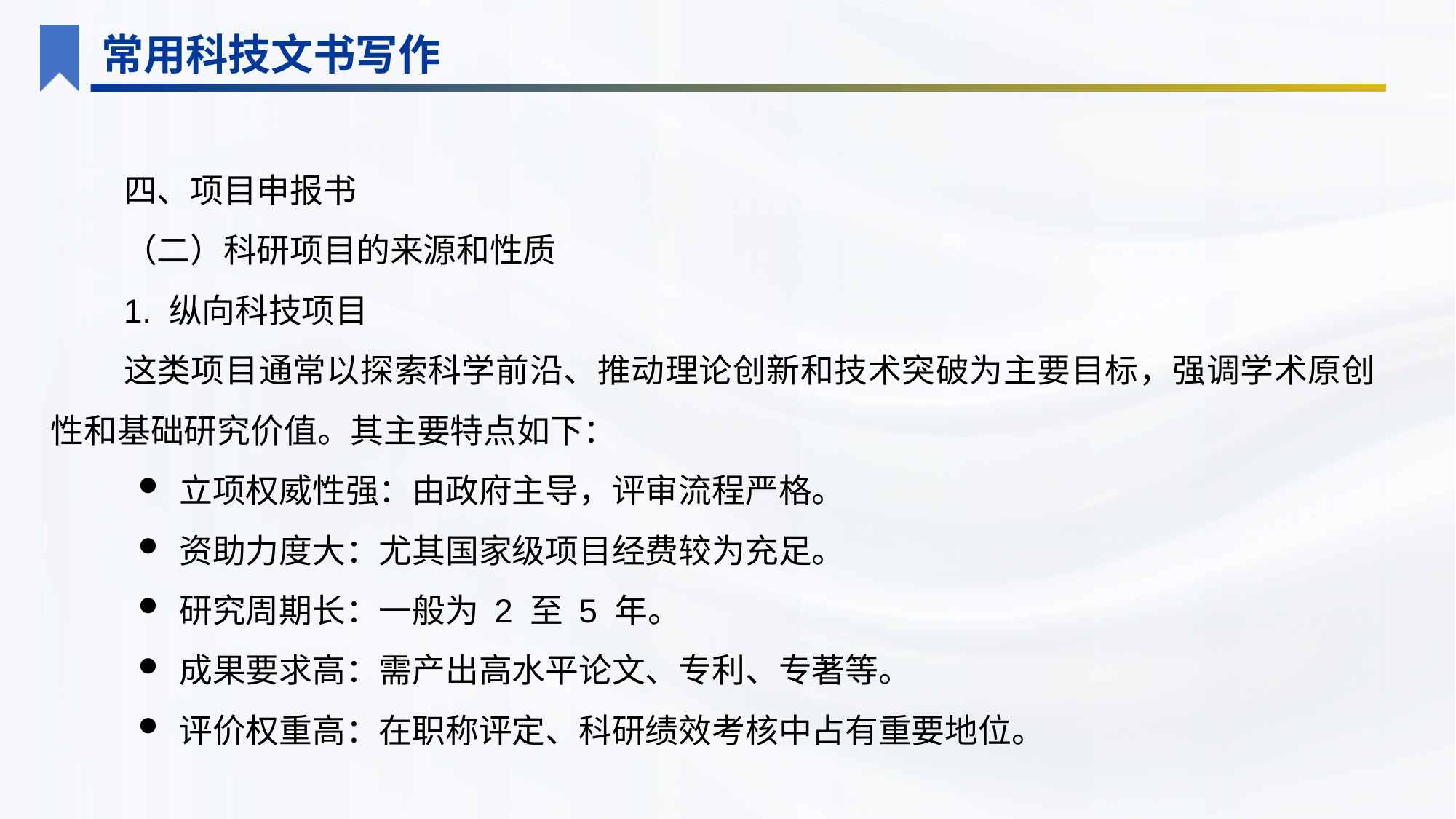

常用科技文书写作
四、项目申报书
（二）科研项目的来源和性质
1. 纵向科技项目
这类项目通常以探索科学前沿、推动理论创新和技术突破为主要目标，强调学术原创性和基础研究价值。其主要特点如下：
立项权威性强：由政府主导，评审流程严格。
资助力度大：尤其国家级项目经费较为充足。
研究周期长：一般为 2 至 5 年。
成果要求高：需产出高水平论文、专利、专著等。
评价权重高：在职称评定、科研绩效考核中占有重要地位。